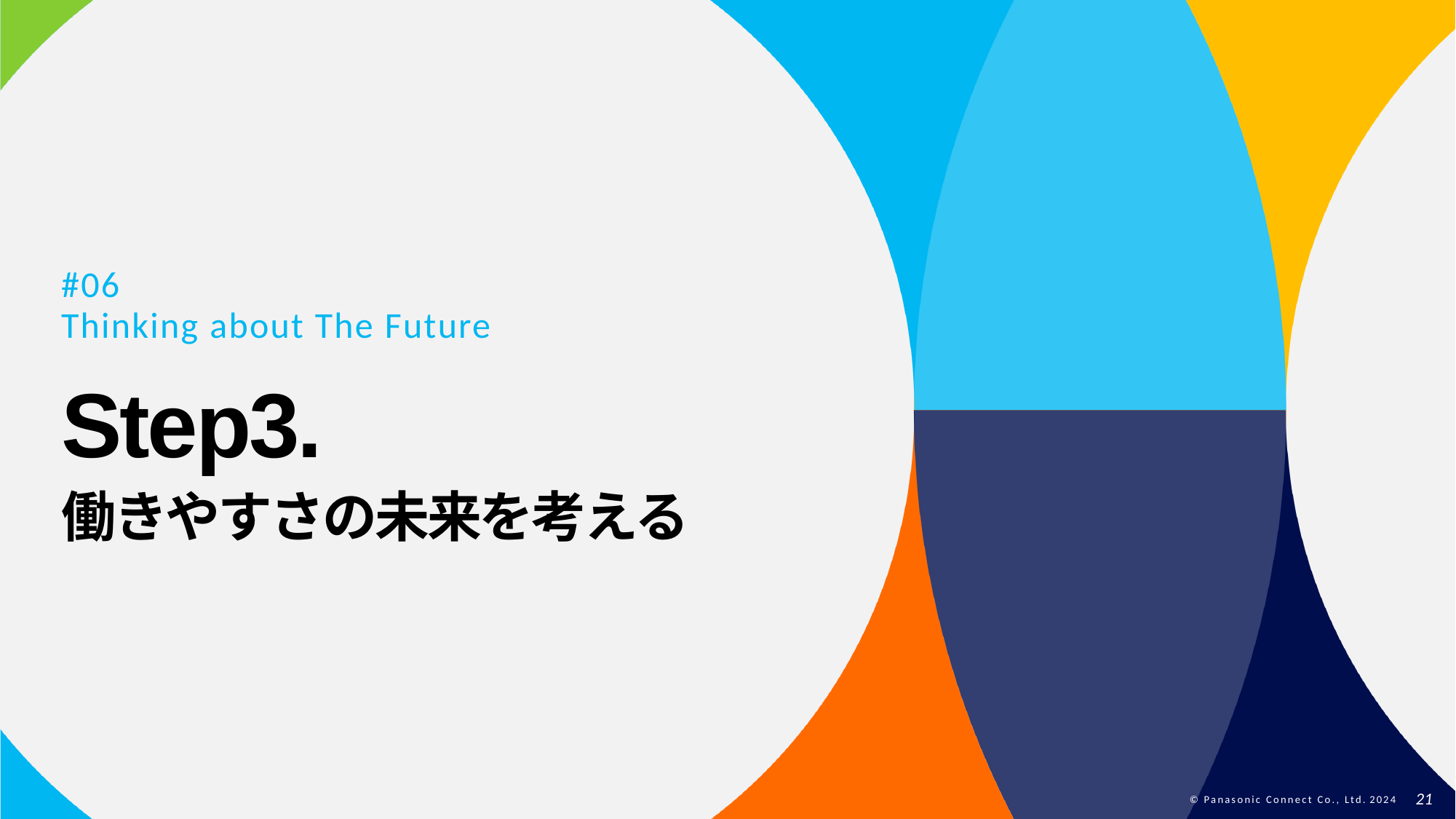

#06
Thinking about The Future
Step3.
働きやすさの未来を考える